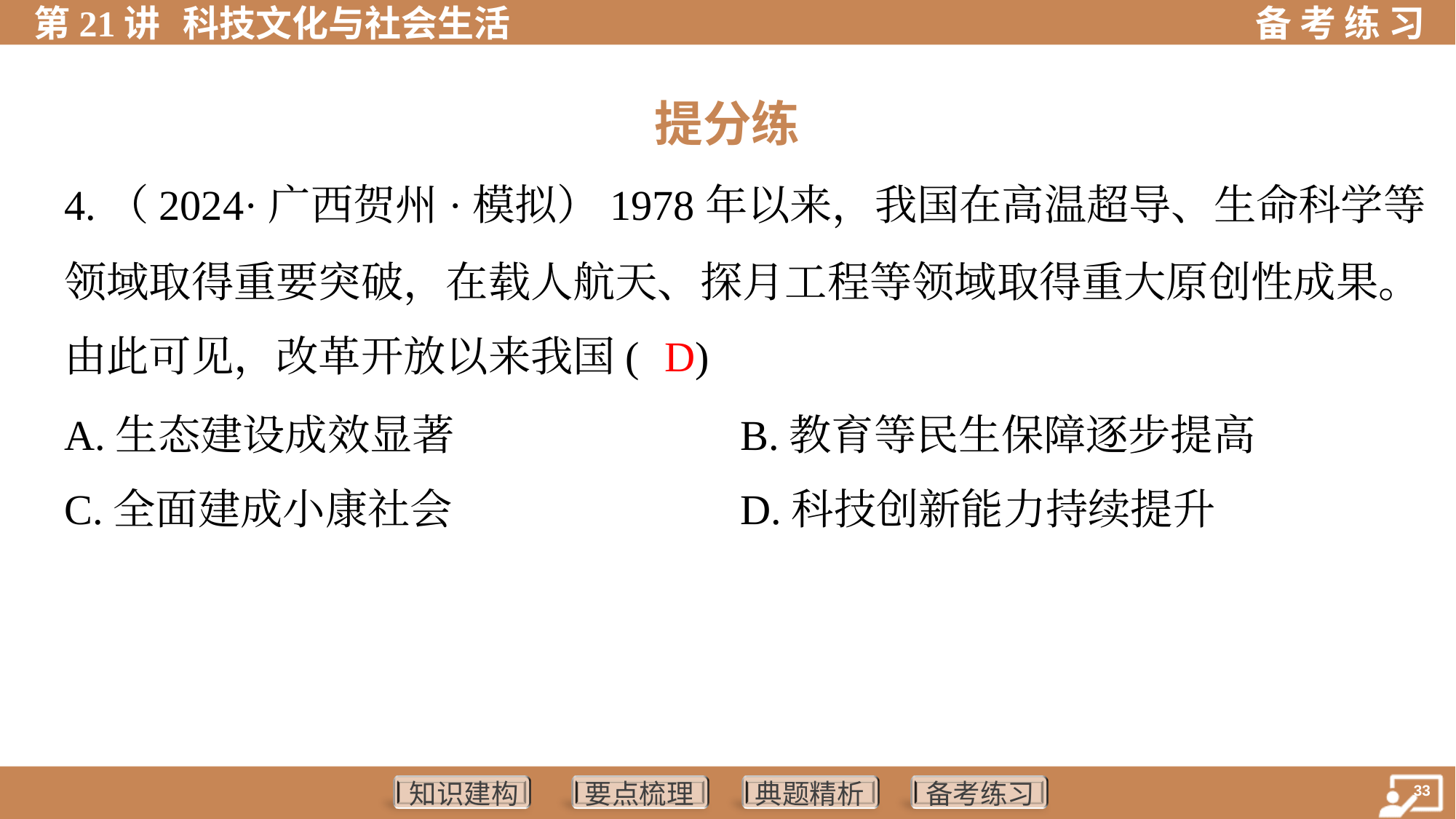

提分练
4.（2024·广西贺州·模拟）1978年以来，我国在高温超导、生命科学等
领域取得重要突破，在载人航天、探月工程等领域取得重大原创性成果。
由此可见，改革开放以来我国(     )
D
A.生态建设成效显著	B.教育等民生保障逐步提高
C.全面建成小康社会	D.科技创新能力持续提升